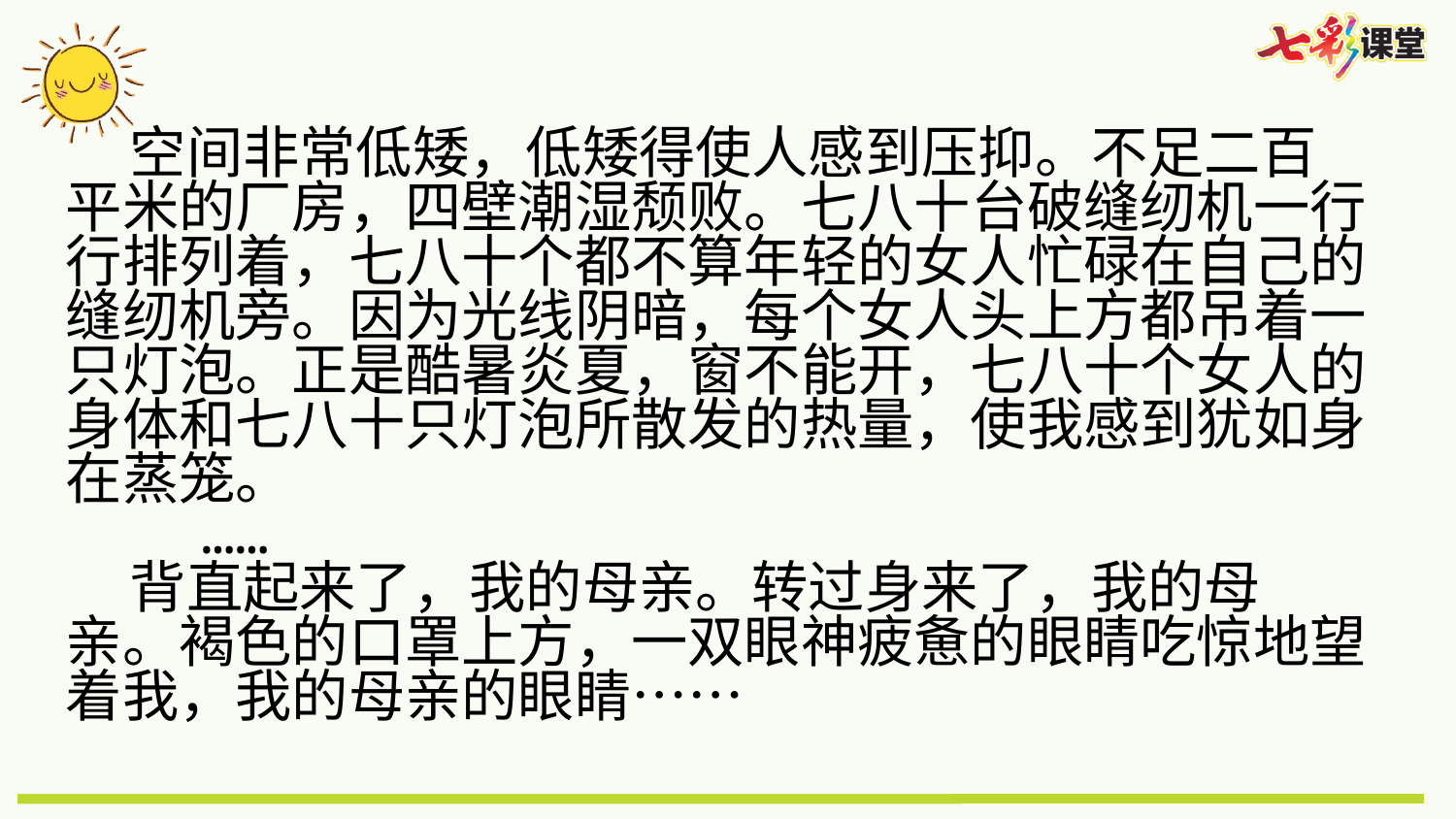

空间非常低矮，低矮得使人感到压抑。不足二百平米的厂房，四壁潮湿颓败。七八十台破缝纫机一行行排列着，七八十个都不算年轻的女人忙碌在自己的缝纫机旁。因为光线阴暗，每个女人头上方都吊着一只灯泡。正是酷暑炎夏，窗不能开，七八十个女人的身体和七八十只灯泡所散发的热量，使我感到犹如身在蒸笼。
    ……
    背直起来了，我的母亲。转过身来了，我的母亲。褐色的口罩上方，一双眼神疲惫的眼睛吃惊地望着我，我的母亲的眼睛……